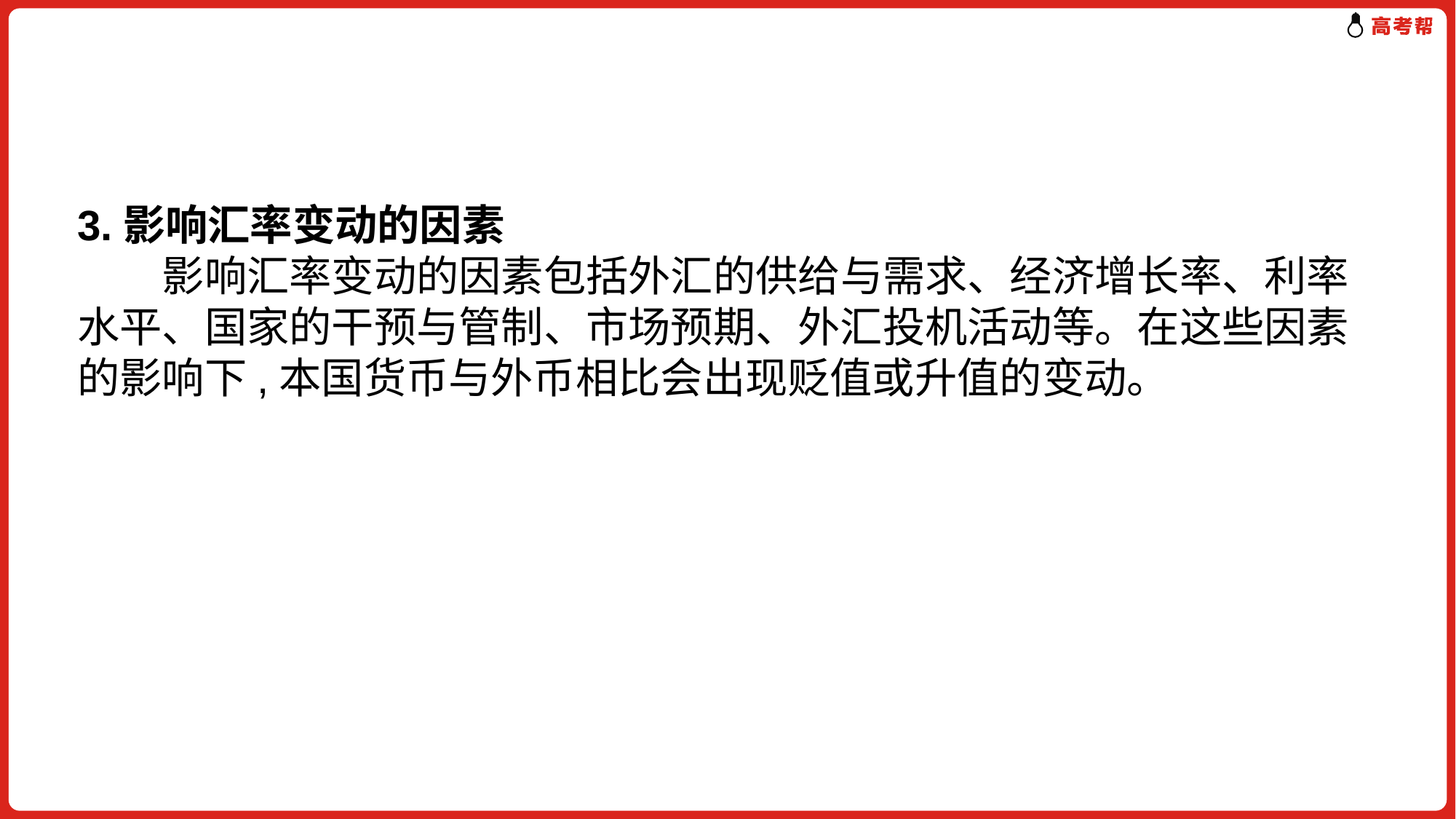

3.影响汇率变动的因素
　　影响汇率变动的因素包括外汇的供给与需求、经济增长率、利率水平、国家的干预与管制、市场预期、外汇投机活动等。在这些因素的影响下,本国货币与外币相比会出现贬值或升值的变动。